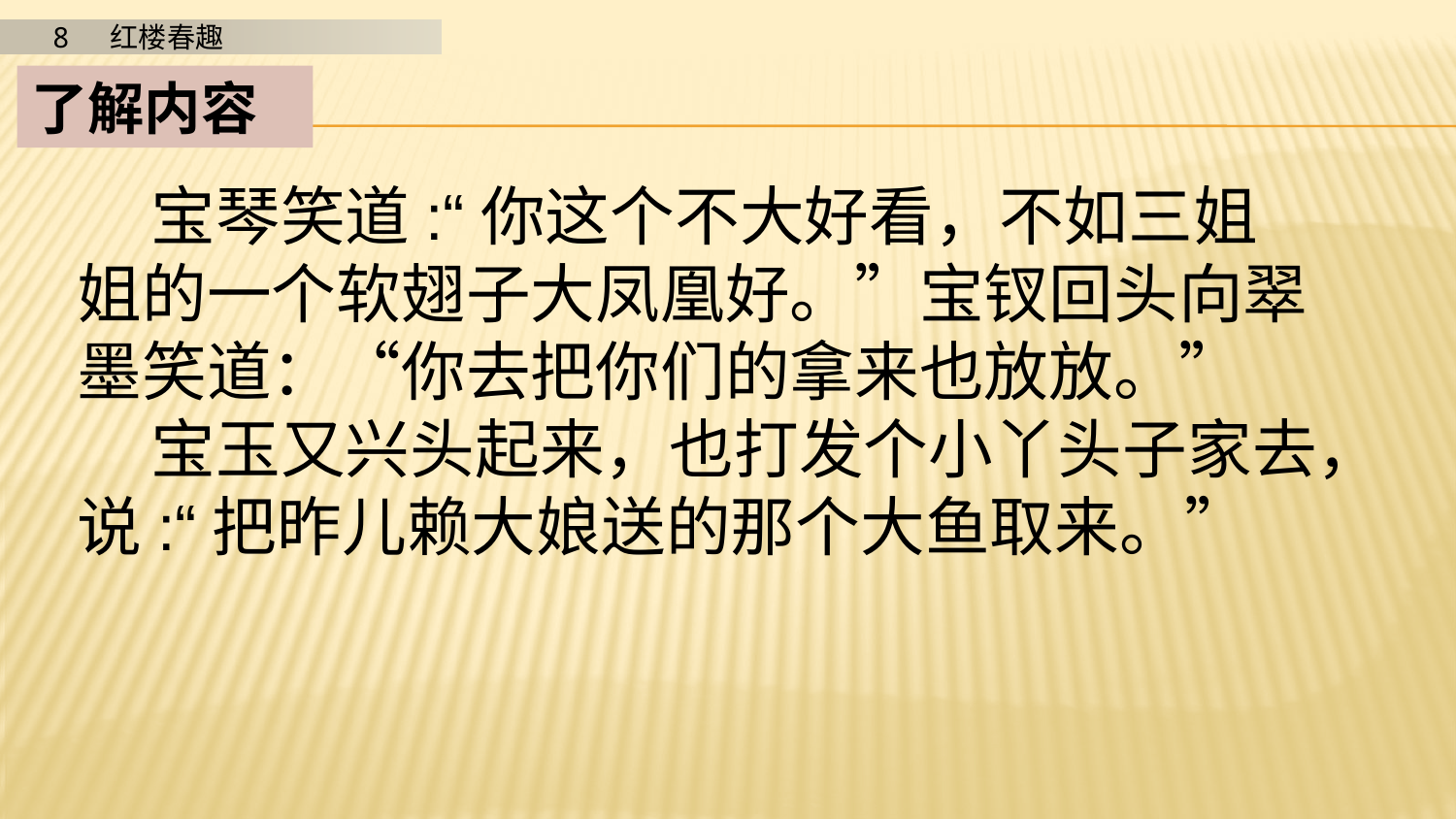

了解内容
    宝琴笑道:“你这个不大好看，不如三姐姐的一个软翅子大凤凰好。”宝钗回头向翠墨笑道：“你去把你们的拿来也放放。”
    宝玉又兴头起来，也打发个小丫头子家去，说:“把昨儿赖大娘送的那个大鱼取来。”